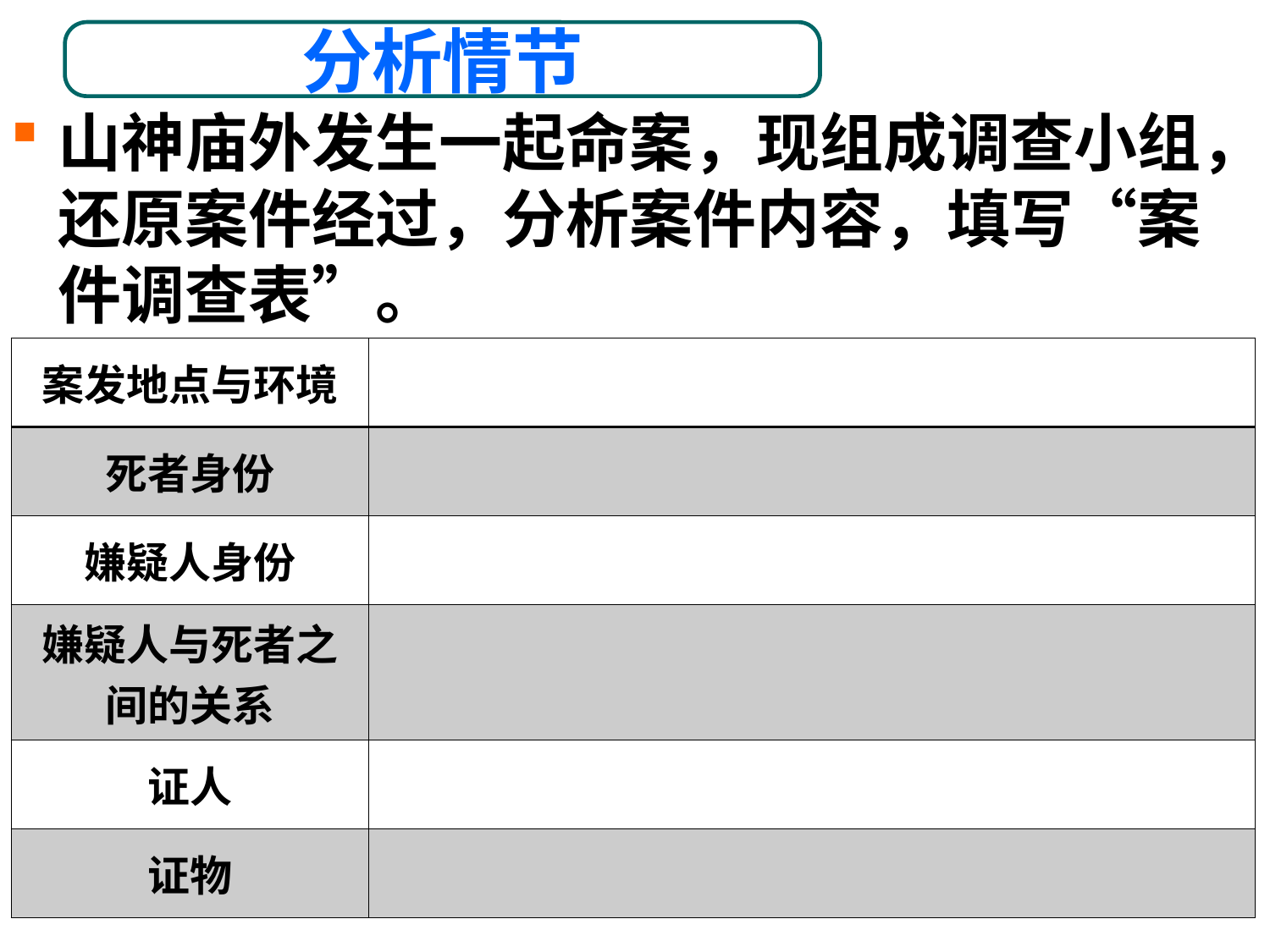

分析情节
山神庙外发生一起命案，现组成调查小组，还原案件经过，分析案件内容，填写“案件调查表”。
| 案发地点与环境 |  |
| --- | --- |
| 死者身份 |  |
| 嫌疑人身份 |  |
| 嫌疑人与死者之间的关系 |  |
| 证人 |  |
| 证物 |  |